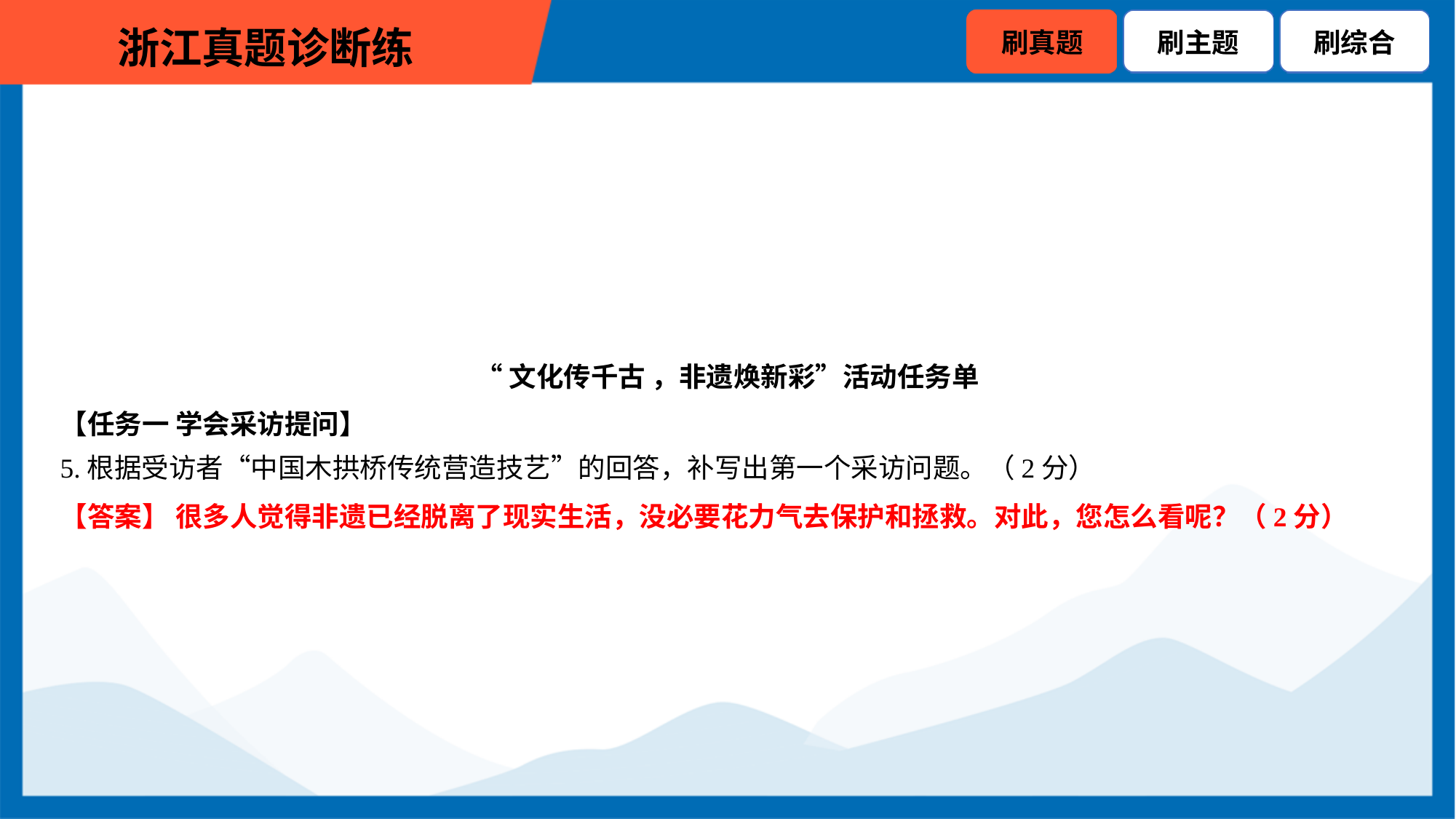

“文化传千古 ，非遗焕新彩”活动任务单
【任务一 学会采访提问】
5.根据受访者“中国木拱桥传统营造技艺”的回答，补写出第一个采访问题。（2分）
【答案】 很多人觉得非遗已经脱离了现实生活，没必要花力气去保护和拯救。对此，您怎么看呢？（2分）